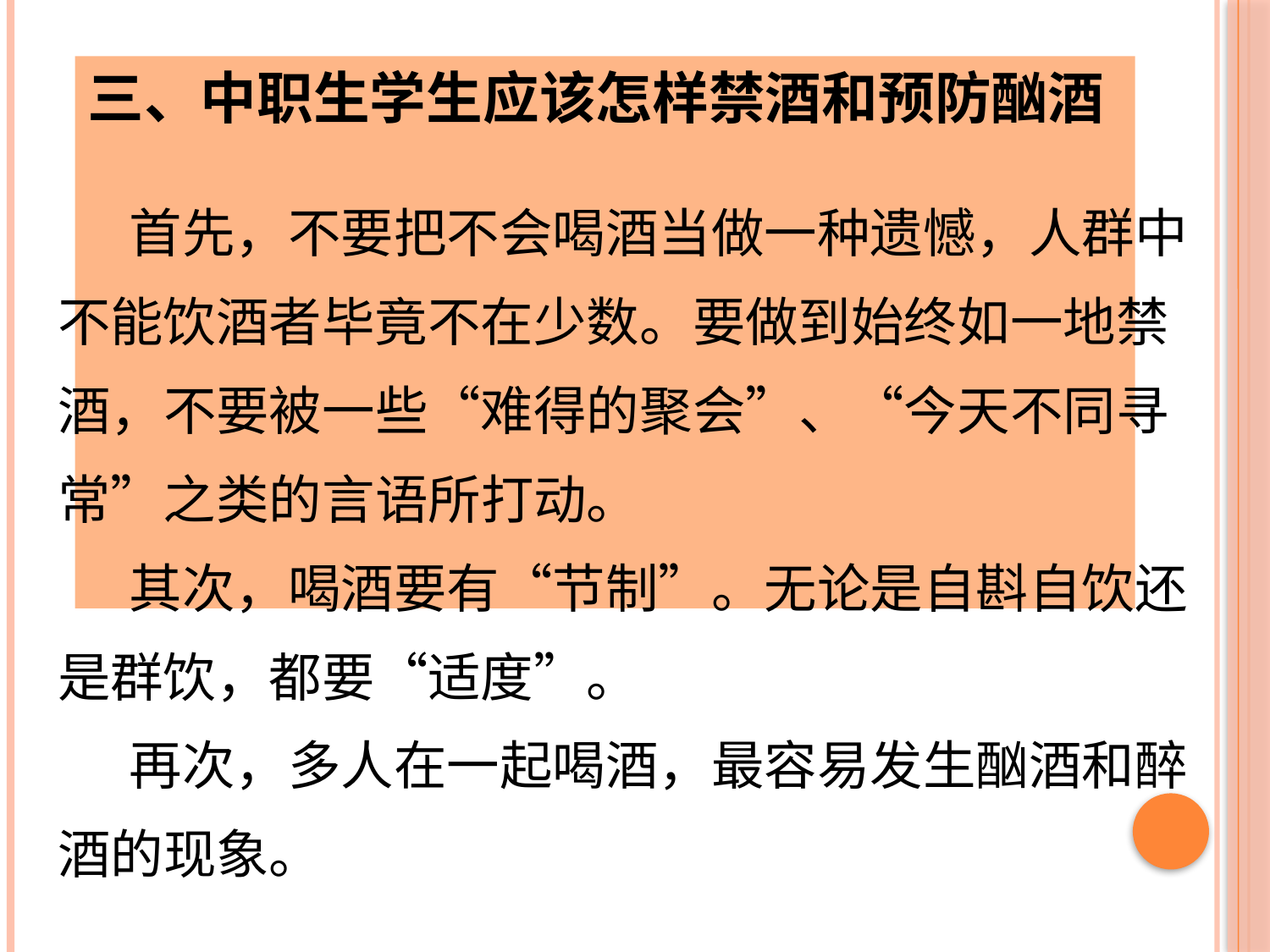

三、中职生学生应该怎样禁酒和预防酗酒
     首先，不要把不会喝酒当做一种遗憾，人群中不能饮酒者毕竟不在少数。要做到始终如一地禁酒，不要被一些“难得的聚会”、“今天不同寻常”之类的言语所打动。
     其次，喝酒要有“节制”。无论是自斟自饮还是群饮，都要“适度”。
     再次，多人在一起喝酒，最容易发生酗酒和醉酒的现象。